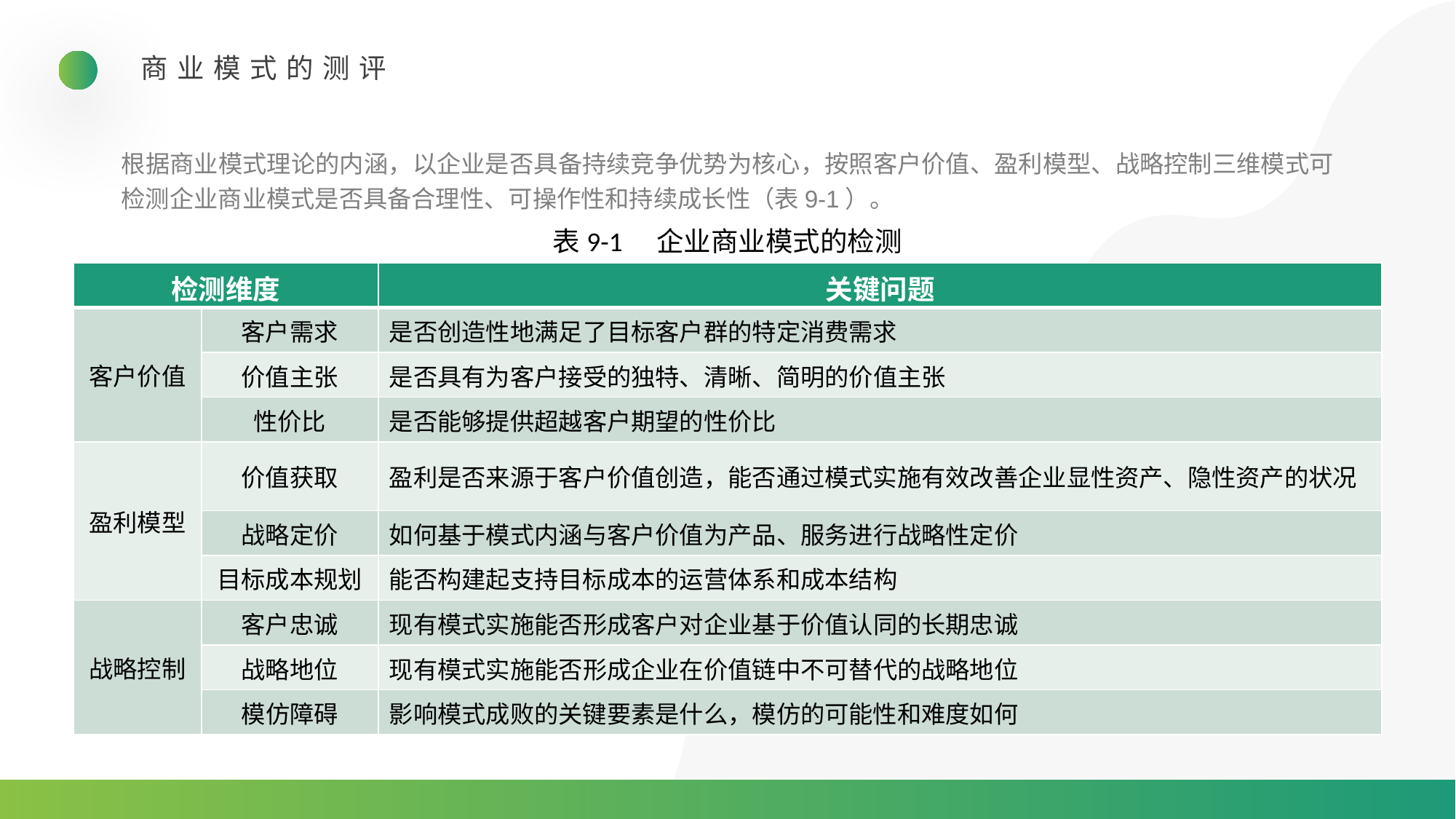

商业模式的测评
根据商业模式理论的内涵，以企业是否具备持续竞争优势为核心，按照客户价值、盈利模型、战略控制三维模式可检测企业商业模式是否具备合理性、可操作性和持续成长性（表9-1）。
表9-1　企业商业模式的检测
| 检测维度 |  | 关键问题 |
| --- | --- | --- |
| 客户价值 | 客户需求 | 是否创造性地满足了目标客户群的特定消费需求 |
|  | 价值主张 | 是否具有为客户接受的独特、清晰、简明的价值主张 |
|  | 性价比 | 是否能够提供超越客户期望的性价比 |
| 盈利模型 | 价值获取 | 盈利是否来源于客户价值创造，能否通过模式实施有效改善企业显性资产、隐性资产的状况 |
|  | 战略定价 | 如何基于模式内涵与客户价值为产品、服务进行战略性定价 |
|  | 目标成本规划 | 能否构建起支持目标成本的运营体系和成本结构 |
| 战略控制 | 客户忠诚 | 现有模式实施能否形成客户对企业基于价值认同的长期忠诚 |
|  | 战略地位 | 现有模式实施能否形成企业在价值链中不可替代的战略地位 |
|  | 模仿障碍 | 影响模式成败的关键要素是什么，模仿的可能性和难度如何 |